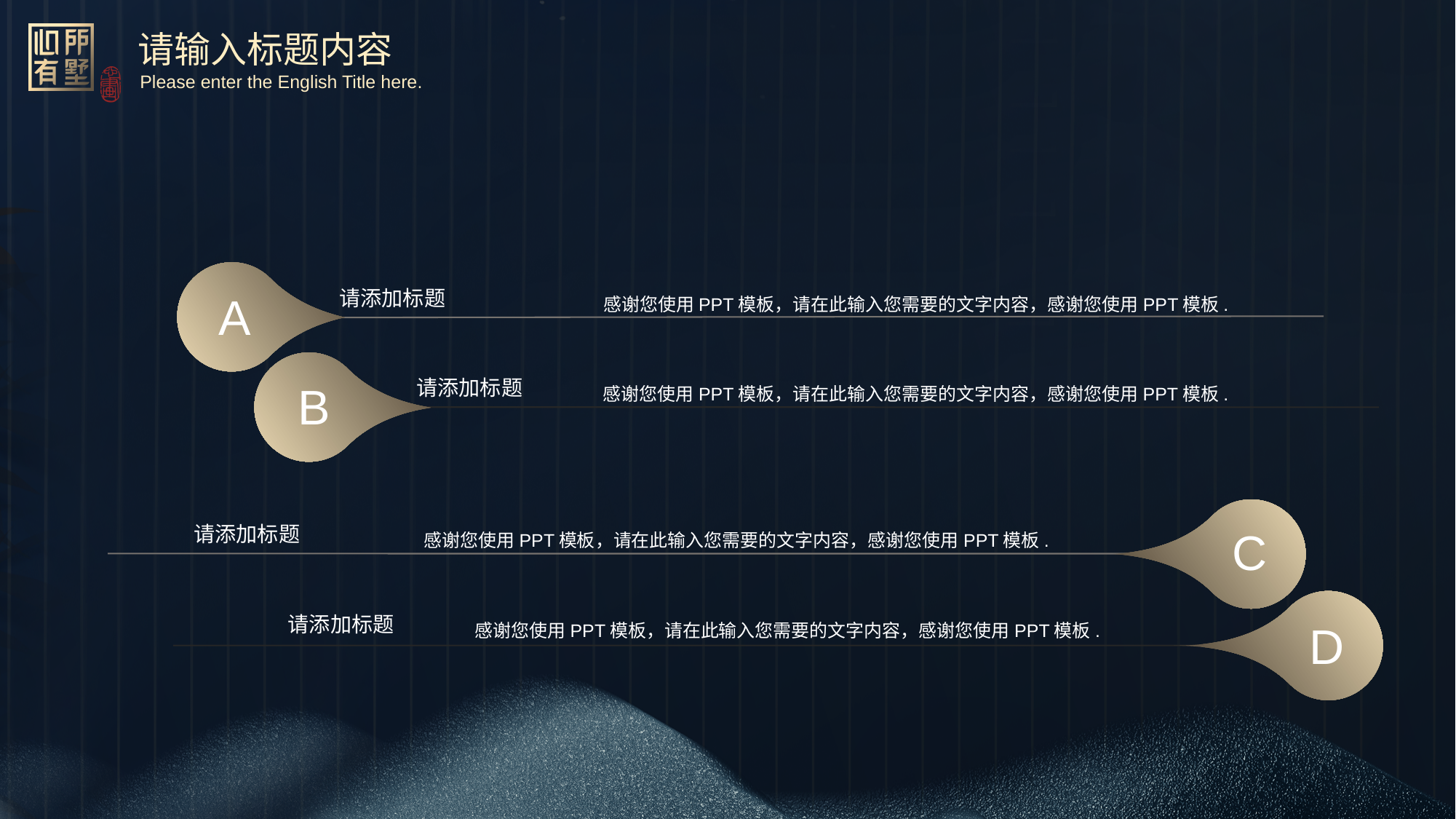

感谢您使用PPT模板，请在此输入您需要的文字内容，感谢您使用PPT模板.
A
请添加标题

感谢您使用PPT模板，请在此输入您需要的文字内容，感谢您使用PPT模板.
B
请添加标题

感谢您使用PPT模板，请在此输入您需要的文字内容，感谢您使用PPT模板.
C
请添加标题

感谢您使用PPT模板，请在此输入您需要的文字内容，感谢您使用PPT模板.
D
请添加标题